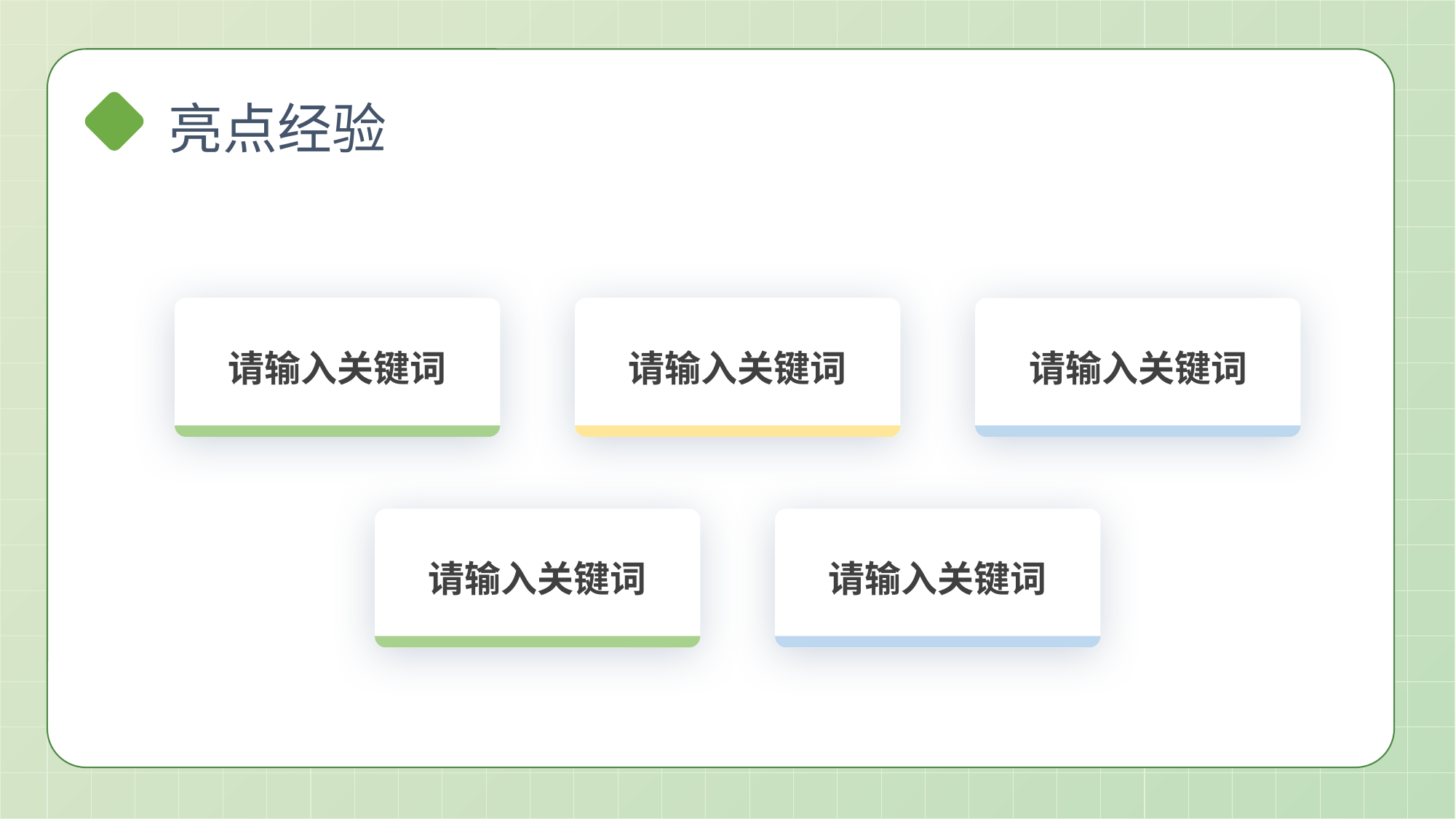

亮点经验

请输入关键词
请输入关键词
请输入关键词

请输入关键词
请输入关键词